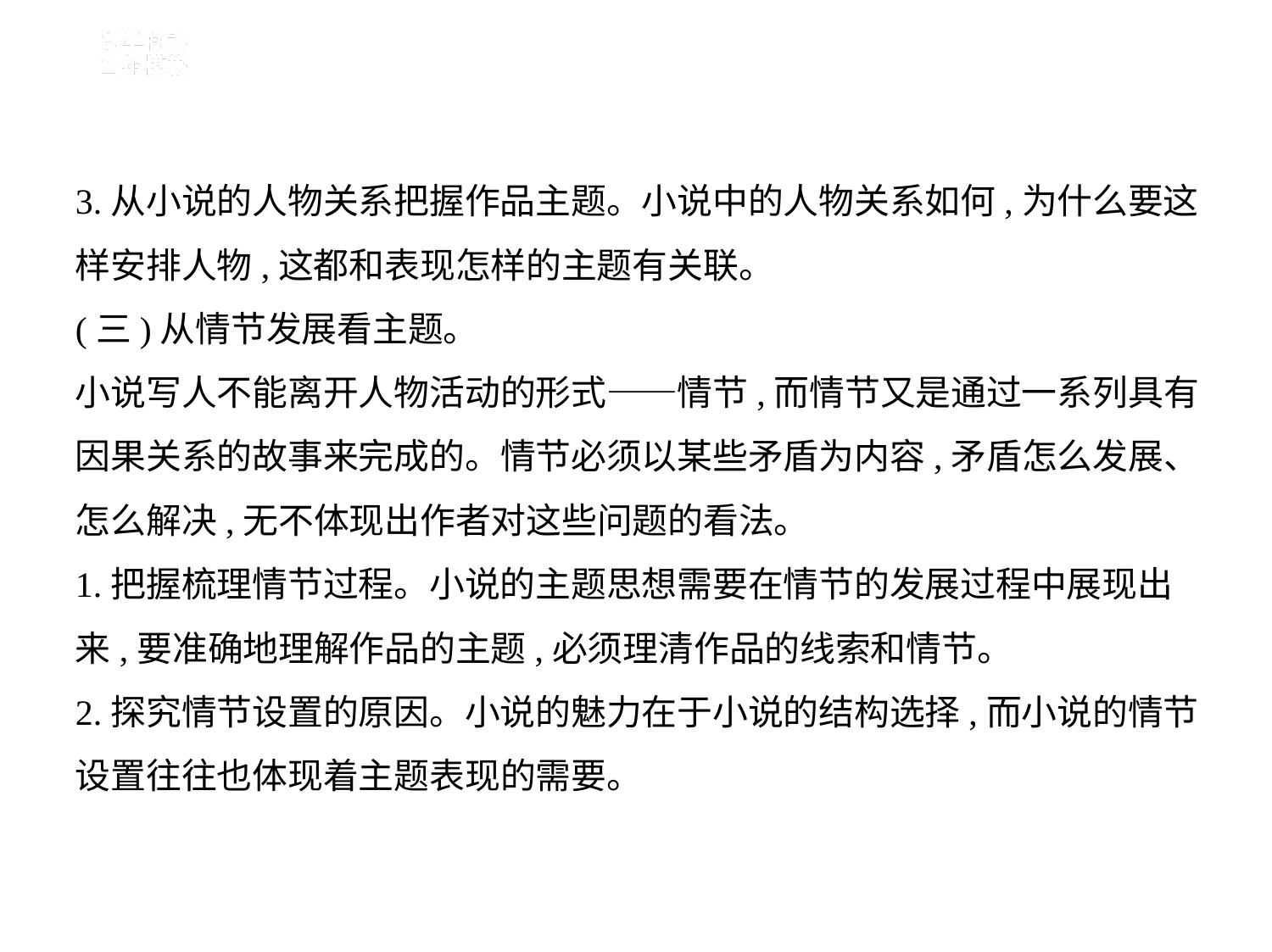

3.从小说的人物关系把握作品主题。小说中的人物关系如何,为什么要这
样安排人物,这都和表现怎样的主题有关联。
(三)从情节发展看主题。
小说写人不能离开人物活动的形式——情节,而情节又是通过一系列具有
因果关系的故事来完成的。情节必须以某些矛盾为内容,矛盾怎么发展、
怎么解决,无不体现出作者对这些问题的看法。
1.把握梳理情节过程。小说的主题思想需要在情节的发展过程中展现出
来,要准确地理解作品的主题,必须理清作品的线索和情节。
2.探究情节设置的原因。小说的魅力在于小说的结构选择,而小说的情节
设置往往也体现着主题表现的需要。